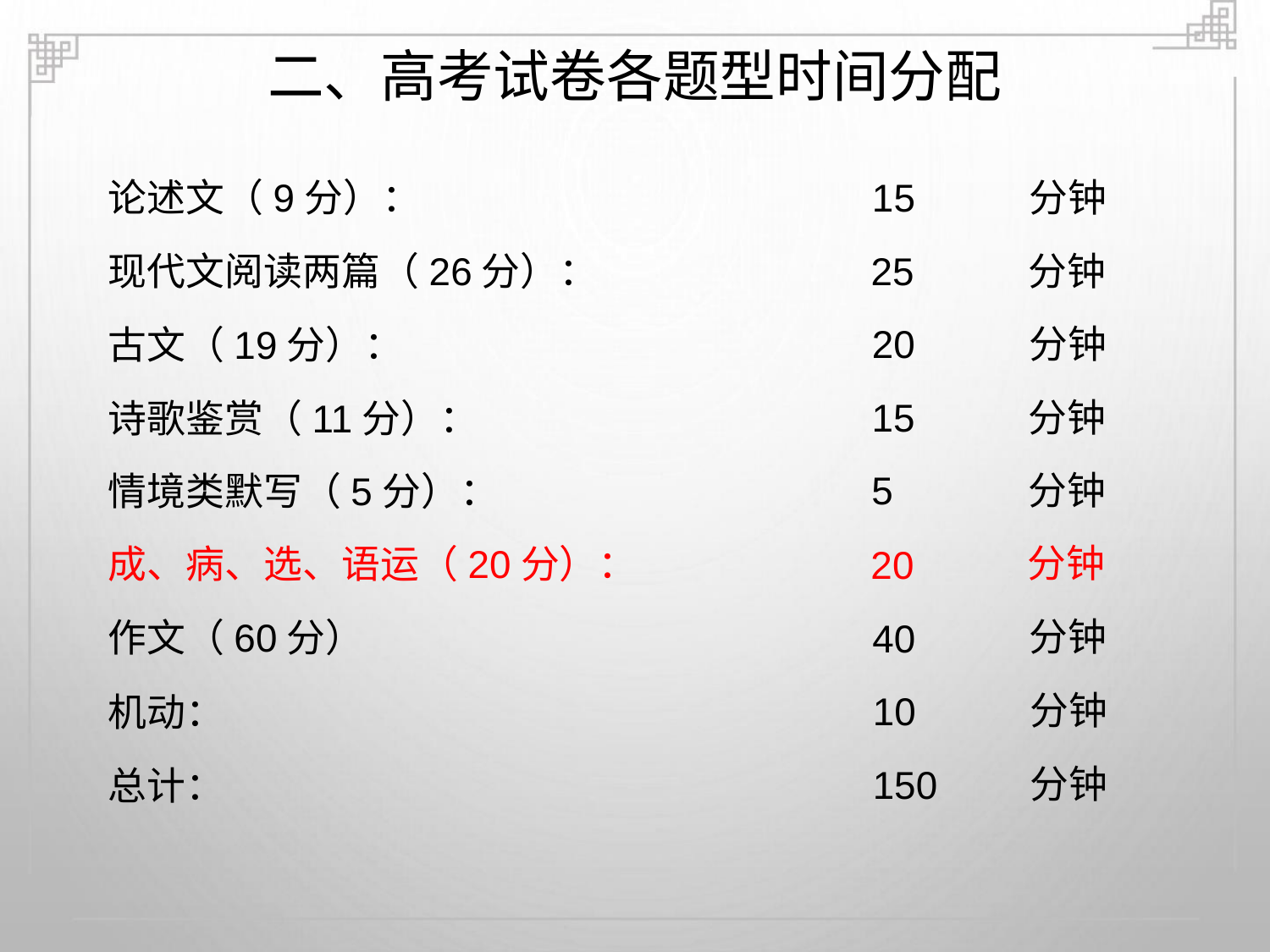

二、高考试卷各题型时间分配
论述文（9分）：
15
25
20
15
5
分钟
分钟
分钟
分钟
分钟
分钟
分钟
分钟
分钟
现代文阅读两篇（26分）：
古文（19分）：
诗歌鉴赏（11分）：
情境类默写（5分）：
成、病、选、语运（20分）：
作文（60分）
20
40
10
150
机动：
总计：